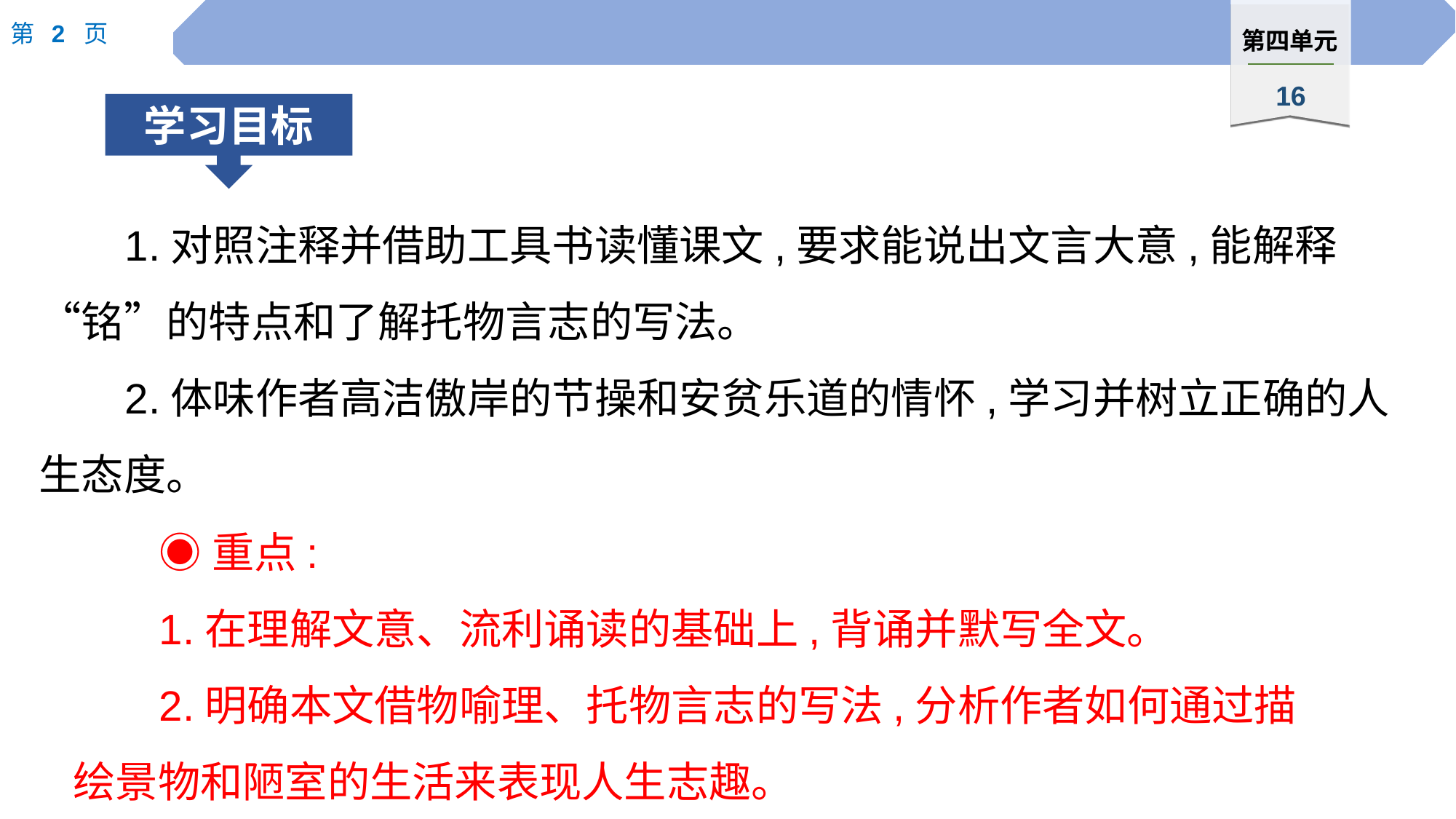

1.对照注释并借助工具书读懂课文,要求能说出文言大意,能解释“铭”的特点和了解托物言志的写法。
2.体味作者高洁傲岸的节操和安贫乐道的情怀,学习并树立正确的人生态度。
◉重点:
1.在理解文意、流利诵读的基础上,背诵并默写全文。
2.明确本文借物喻理、托物言志的写法,分析作者如何通过描绘景物和陋室的生活来表现人生志趣。